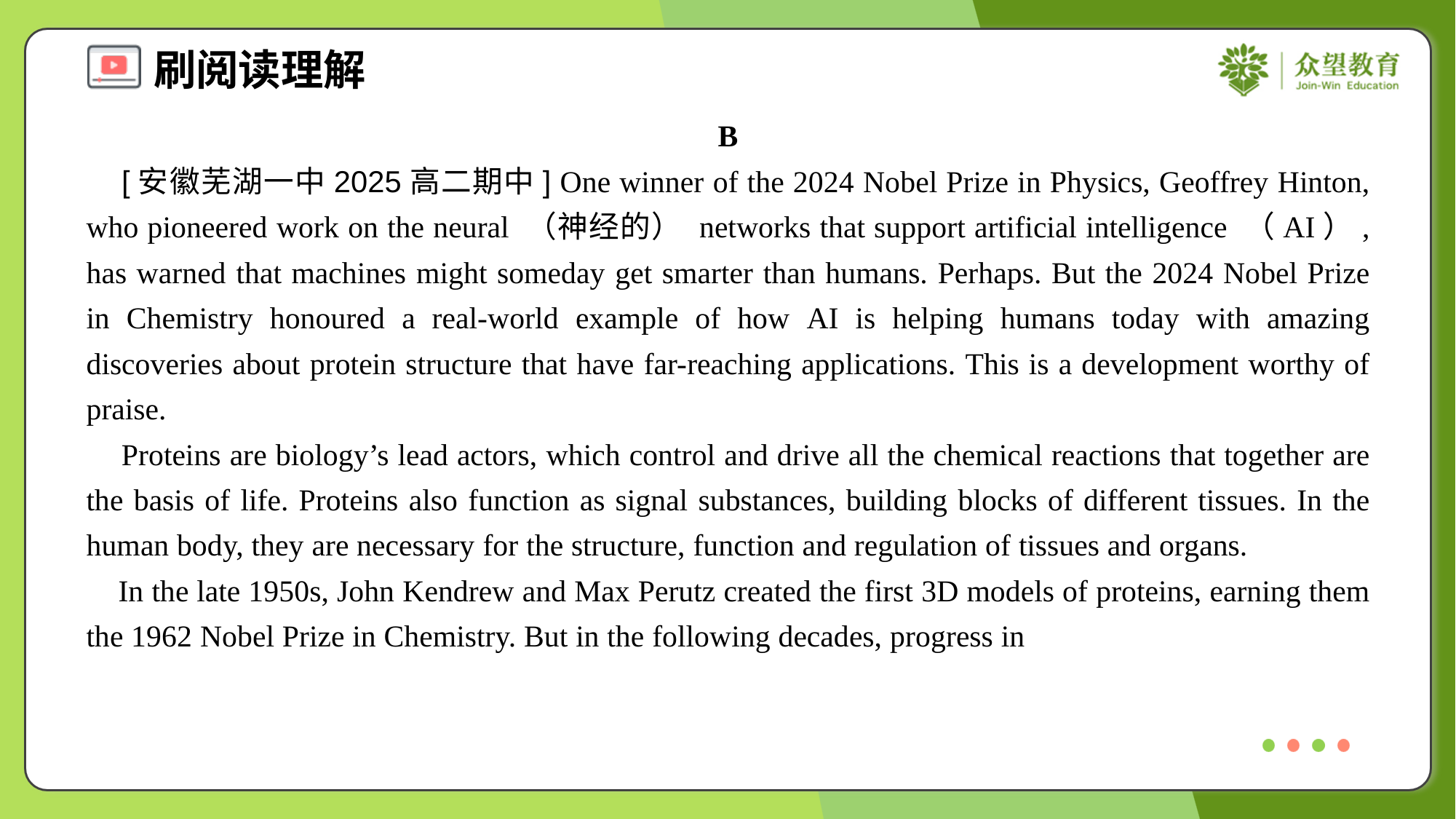

B
    [安徽芜湖一中2025高二期中] One winner of the 2024 Nobel Prize in Physics, Geoffrey Hinton, who pioneered work on the neural （神经的） networks that support artificial intelligence （AI）, has warned that machines might someday get smarter than humans. Perhaps. But the 2024 Nobel Prize in Chemistry honoured a real-world example of how AI is helping humans today with amazing discoveries about protein structure that have far-reaching applications. This is a development worthy of praise.
    Proteins are biology’s lead actors, which control and drive all the chemical reactions that together are the basis of life. Proteins also function as signal substances, building blocks of different tissues. In the human body, they are necessary for the structure, function and regulation of tissues and organs.
    In the late 1950s, John Kendrew and Max Perutz created the first 3D models of proteins, earning them the 1962 Nobel Prize in Chemistry. But in the following decades, progress in